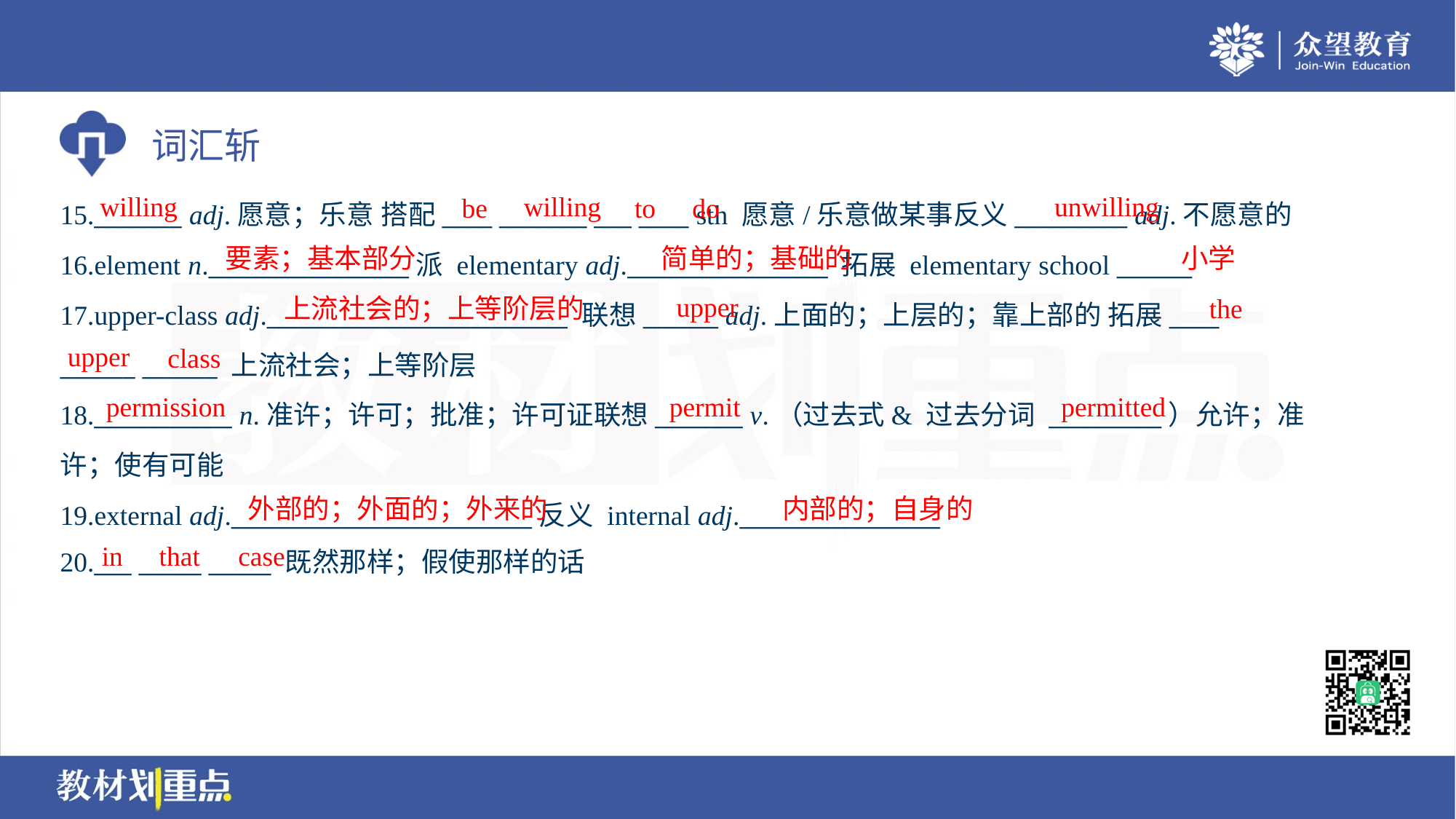

willing
willing
unwilling
be
to
do
15._______ adj.愿意；乐意 搭配____ _______ ___ ____ sth 愿意/乐意做某事反义_________ adj.不愿意的
16.element n.________________派 elementary adj.________________ 拓展 elementary school ______
17.upper-class adj.________________________ 联想______ adj.上面的；上层的；靠上部的 拓展____
______ ______ 上流社会；上等阶层
18.___________ n.准许；许可；批准；许可证联想_______ v.（过去式& 过去分词 _________）允许；准
许；使有可能
19.external adj.________________________反义 internal adj.________________
20.___ _____ _____ 既然那样；假使那样的话
要素；基本部分
简单的；基础的
小学
upper
上流社会的；上等阶层的
the
upper
class
permission
permit
permitted
外部的；外面的；外来的
内部的；自身的
in
that
case